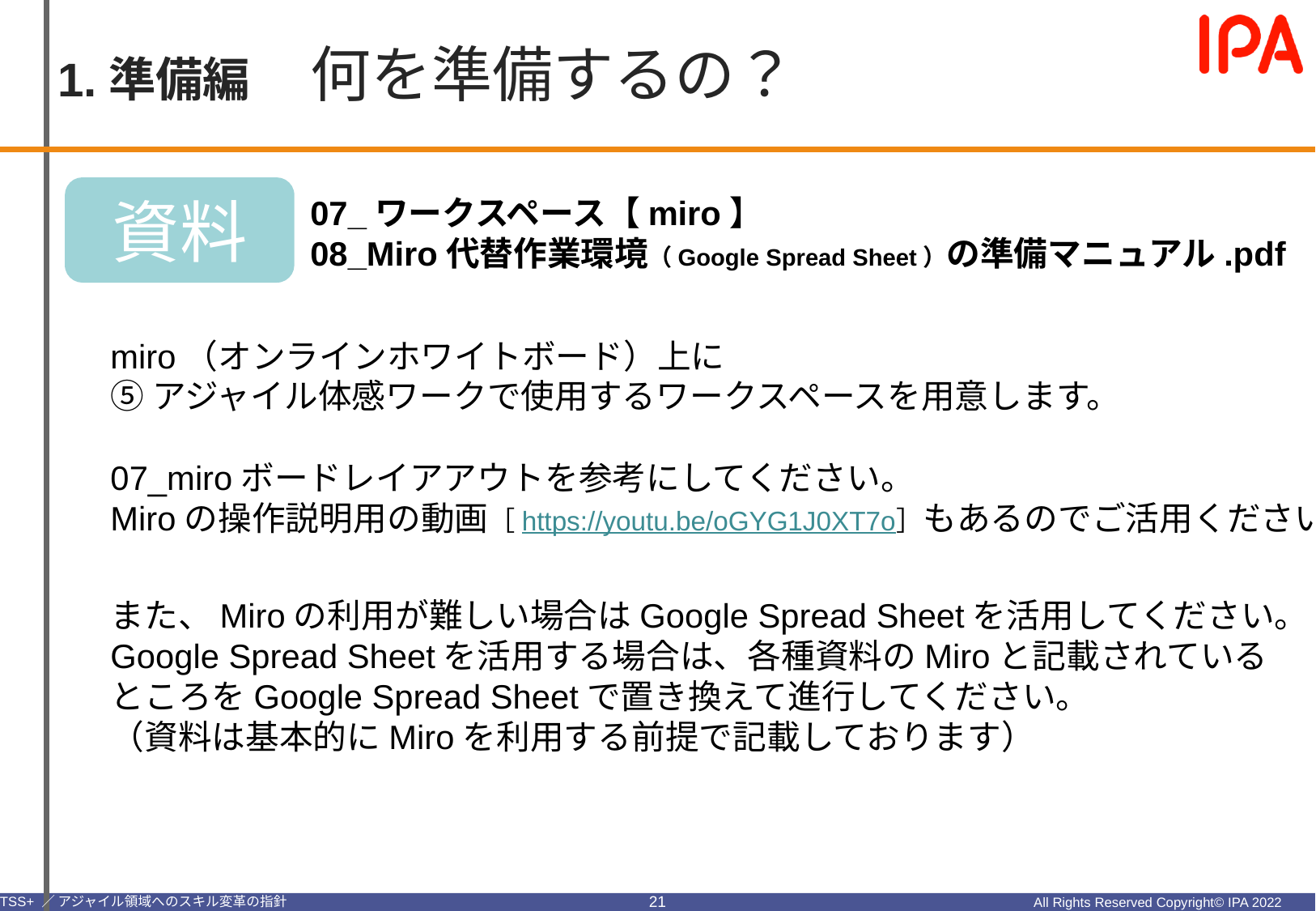

1.準備編　何を準備するの？
資料
07_ワークスペース【miro】
08_Miro代替作業環境（Google Spread Sheet）の準備マニュアル.pdf

miro（オンラインホワイトボード）上に
⑤アジャイル体感ワークで使用するワークスペースを用意します。

07_miroボードレイアアウトを参考にしてください。
Miroの操作説明用の動画［https://youtu.be/oGYG1J0XT7o］もあるのでご活用ください。

また、Miroの利用が難しい場合はGoogle Spread Sheetを活用してください。
Google Spread Sheetを活用する場合は、各種資料のMiroと記載されている
ところをGoogle Spread Sheetで置き換えて進行してください。
（資料は基本的にMiroを利用する前提で記載しております）
21
All Rights Reserved Copyright© IPA 2022